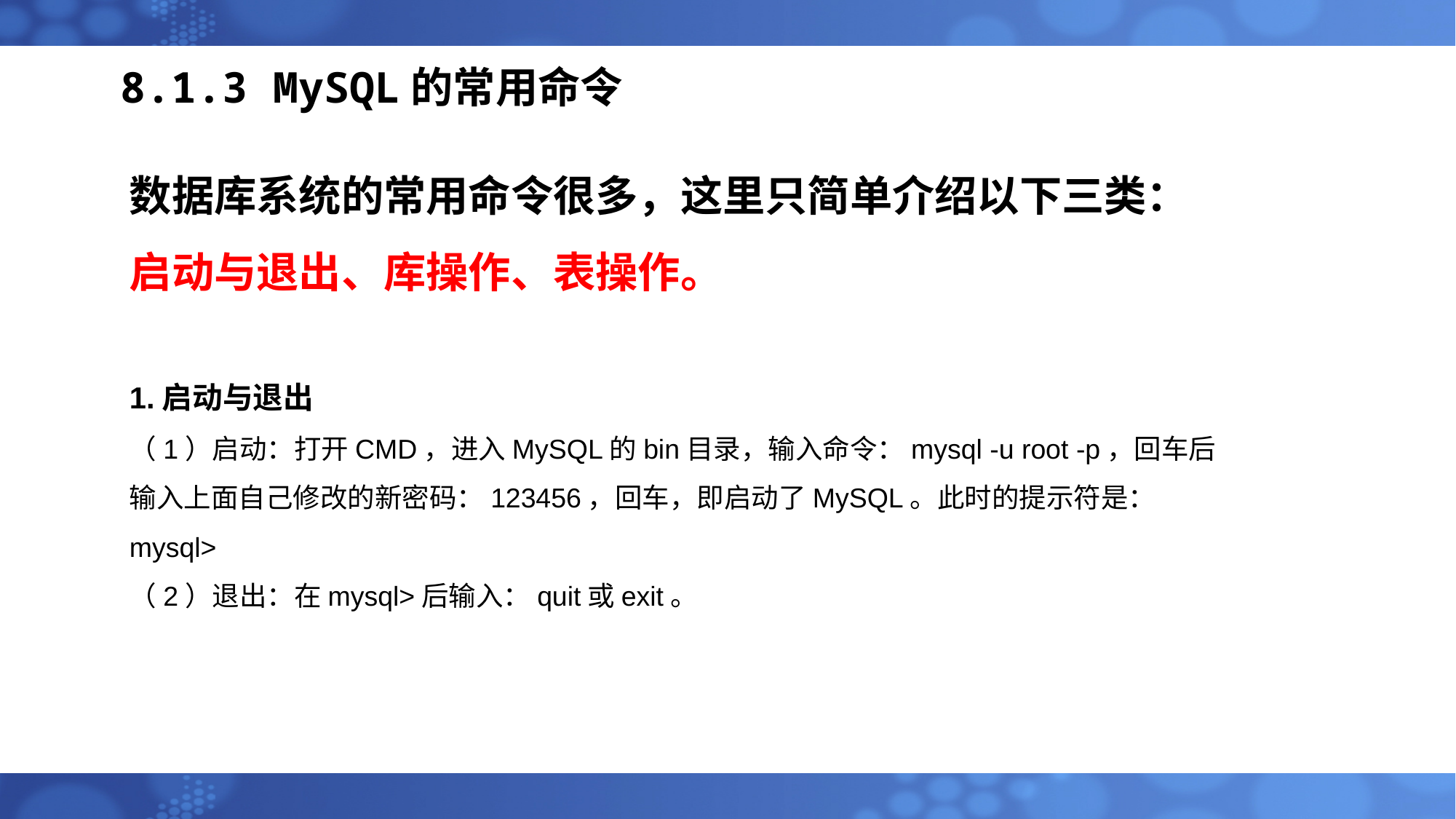

# 8.1.3 MySQL的常用命令
数据库系统的常用命令很多，这里只简单介绍以下三类：
启动与退出、库操作、表操作。
1.启动与退出
（1）启动：打开CMD，进入MySQL的bin目录，输入命令：mysql -u root -p，回车后输入上面自己修改的新密码：123456，回车，即启动了MySQL。此时的提示符是：mysql>
（2）退出：在mysql>后输入：quit或exit。